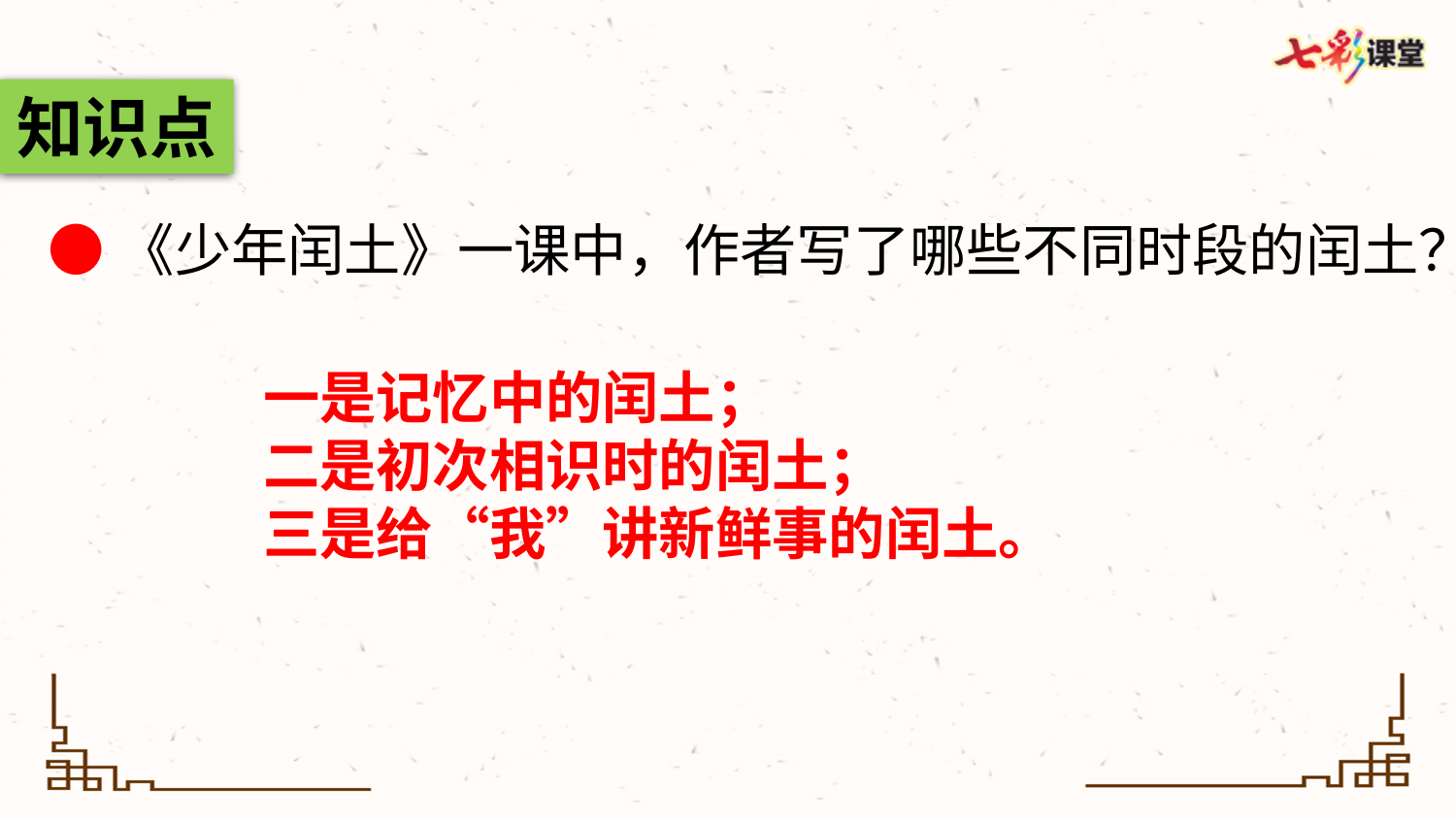

知识点
●《少年闰土》一课中，作者写了哪些不同时段的闰土？
一是记忆中的闰土；
二是初次相识时的闰土；
三是给“我”讲新鲜事的闰土。